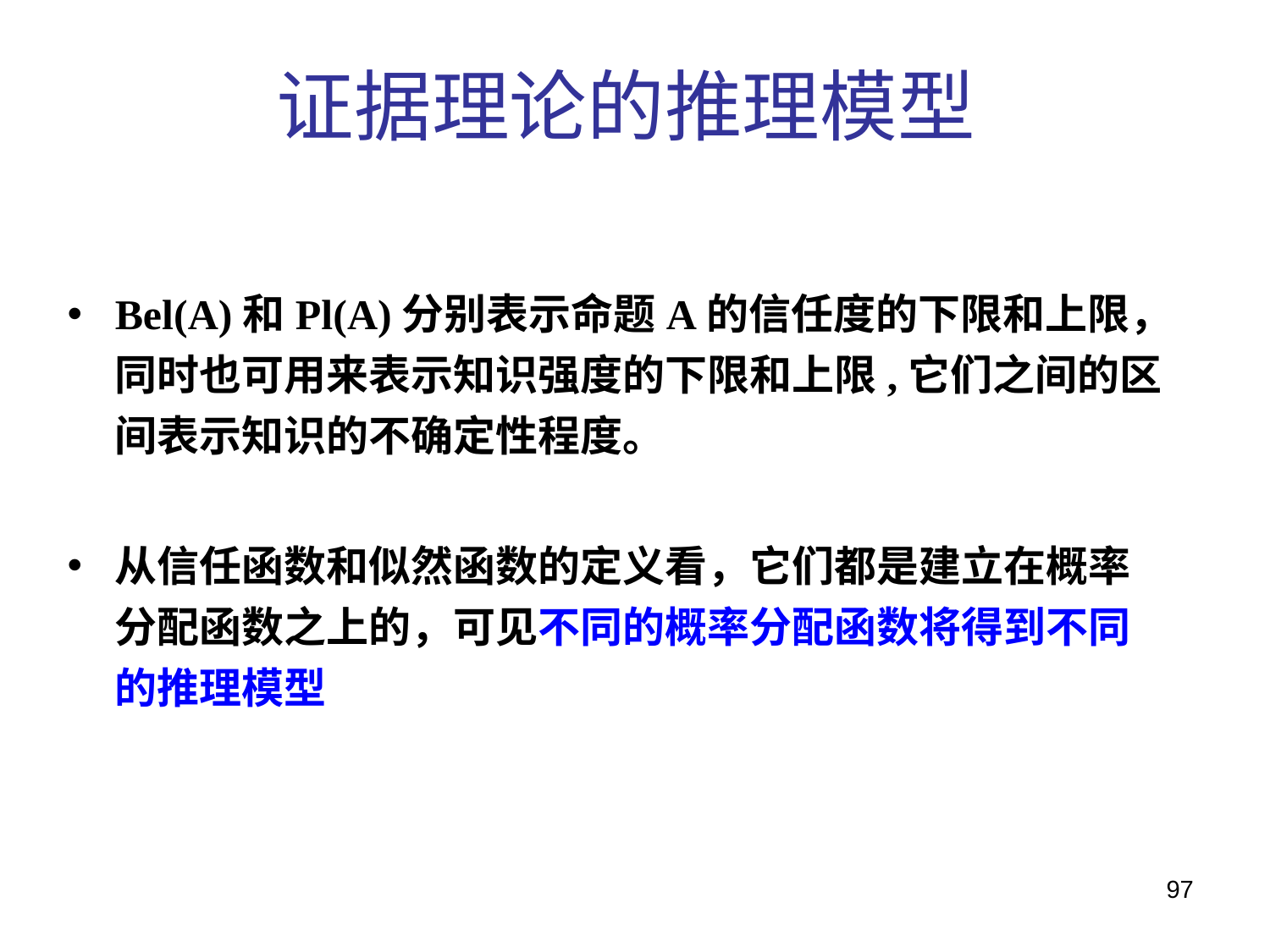

证据理论的推理模型
Bel(A)和Pl(A)分别表示命题A的信任度的下限和上限，同时也可用来表示知识强度的下限和上限,它们之间的区间表示知识的不确定性程度。

从信任函数和似然函数的定义看，它们都是建立在概率分配函数之上的，可见不同的概率分配函数将得到不同的推理模型
97